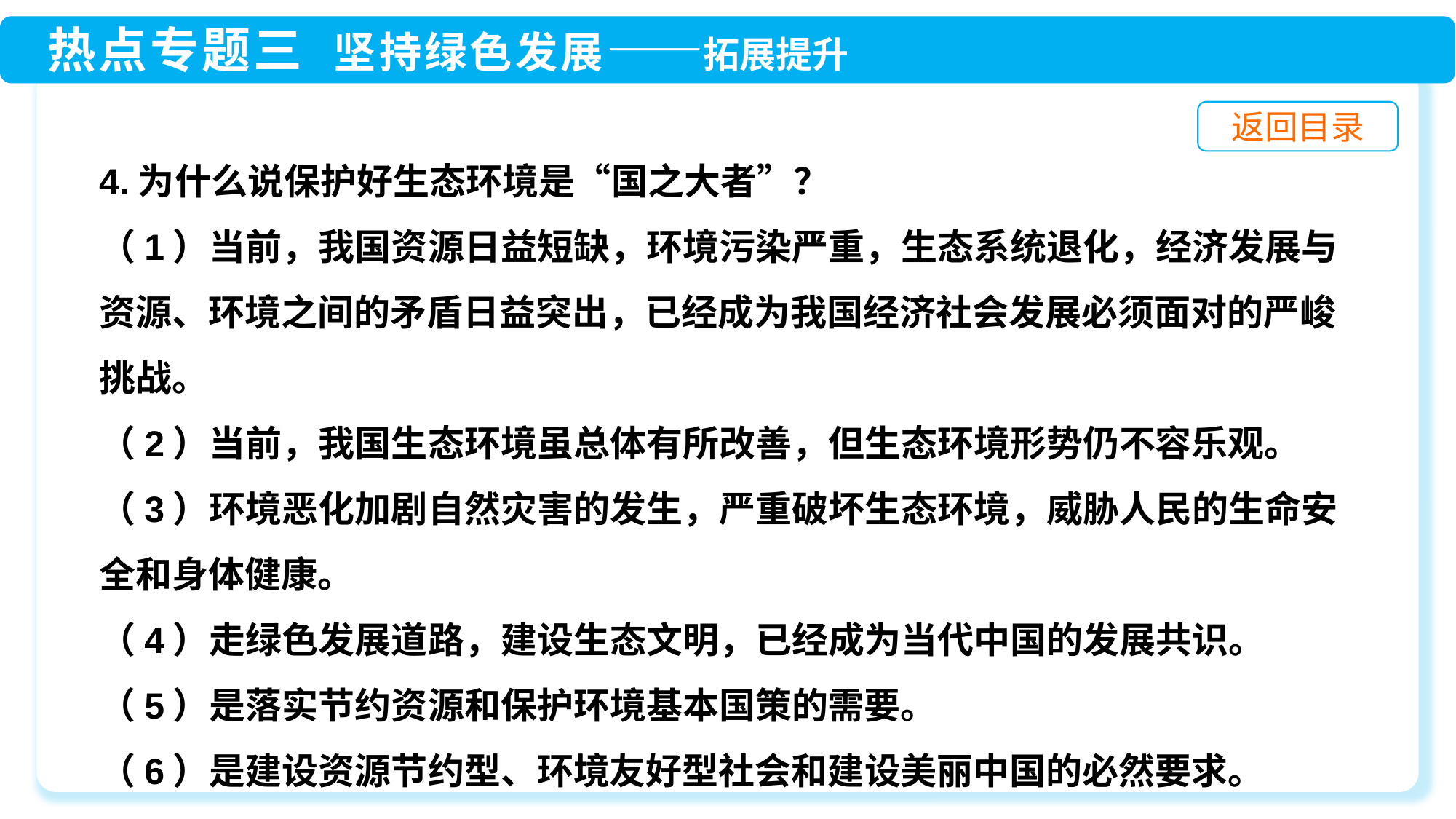

4.为什么说保护好生态环境是“国之大者”？
（1）当前，我国资源日益短缺，环境污染严重，生态系统退化，经济发展与资源、环境之间的矛盾日益突出，已经成为我国经济社会发展必须面对的严峻挑战。
（2）当前，我国生态环境虽总体有所改善，但生态环境形势仍不容乐观。
（3）环境恶化加剧自然灾害的发生，严重破坏生态环境，威胁人民的生命安全和身体健康。
（4）走绿色发展道路，建设生态文明，已经成为当代中国的发展共识。
（5）是落实节约资源和保护环境基本国策的需要。
（6）是建设资源节约型、环境友好型社会和建设美丽中国的必然要求。